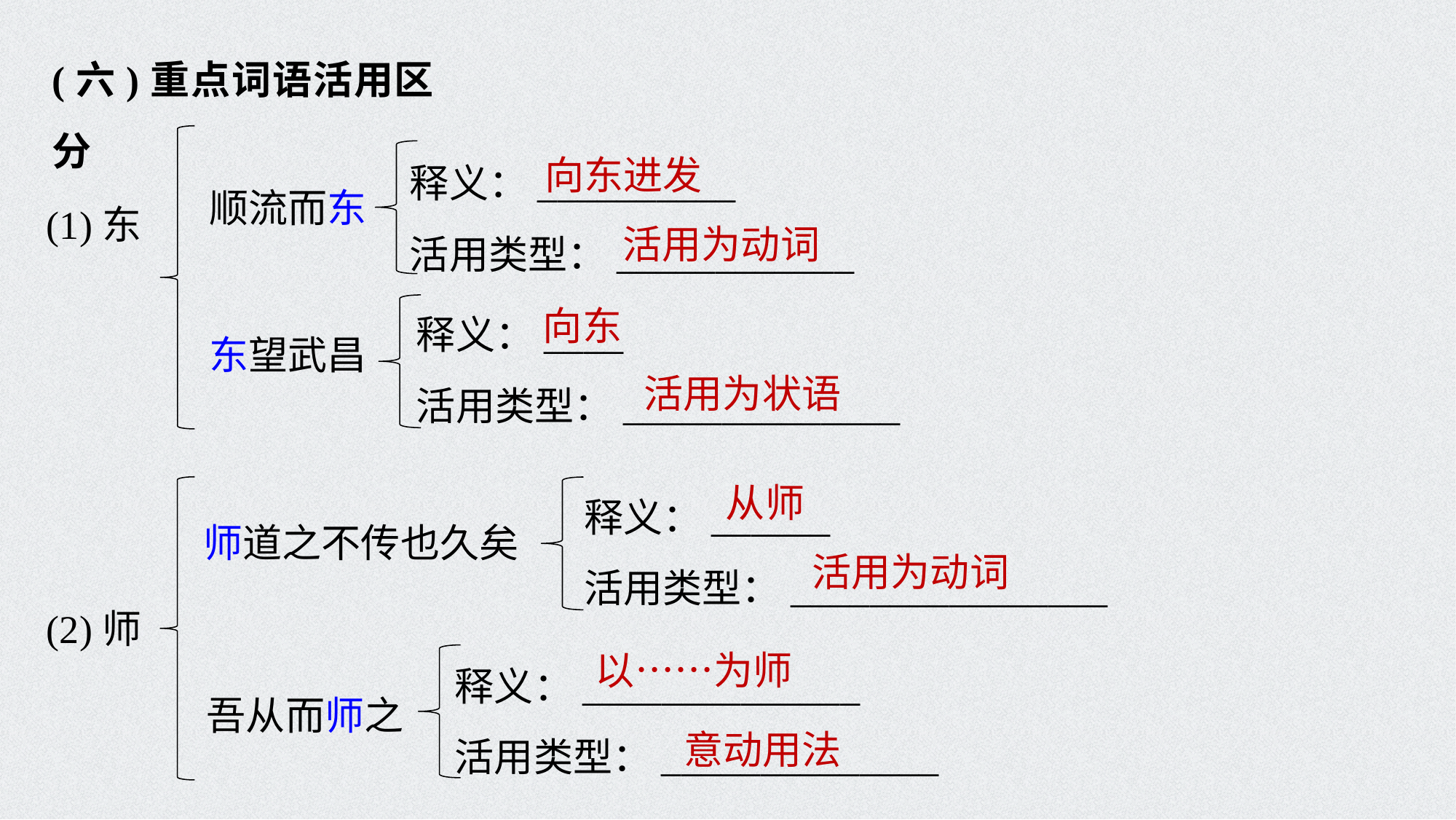

(六)重点词语活用区分
向东进发

释义：__________
活用类型：____________

顺流而东
活用为动词
(1)东
向东
释义：____
活用类型：______________

东望武昌
活用为状语
从师
释义：______
活用类型：________________

师道之不传也久矣
活用为动词
(2)师
以……为师
释义：______________
活用类型：______________

吾从而师之
意动用法